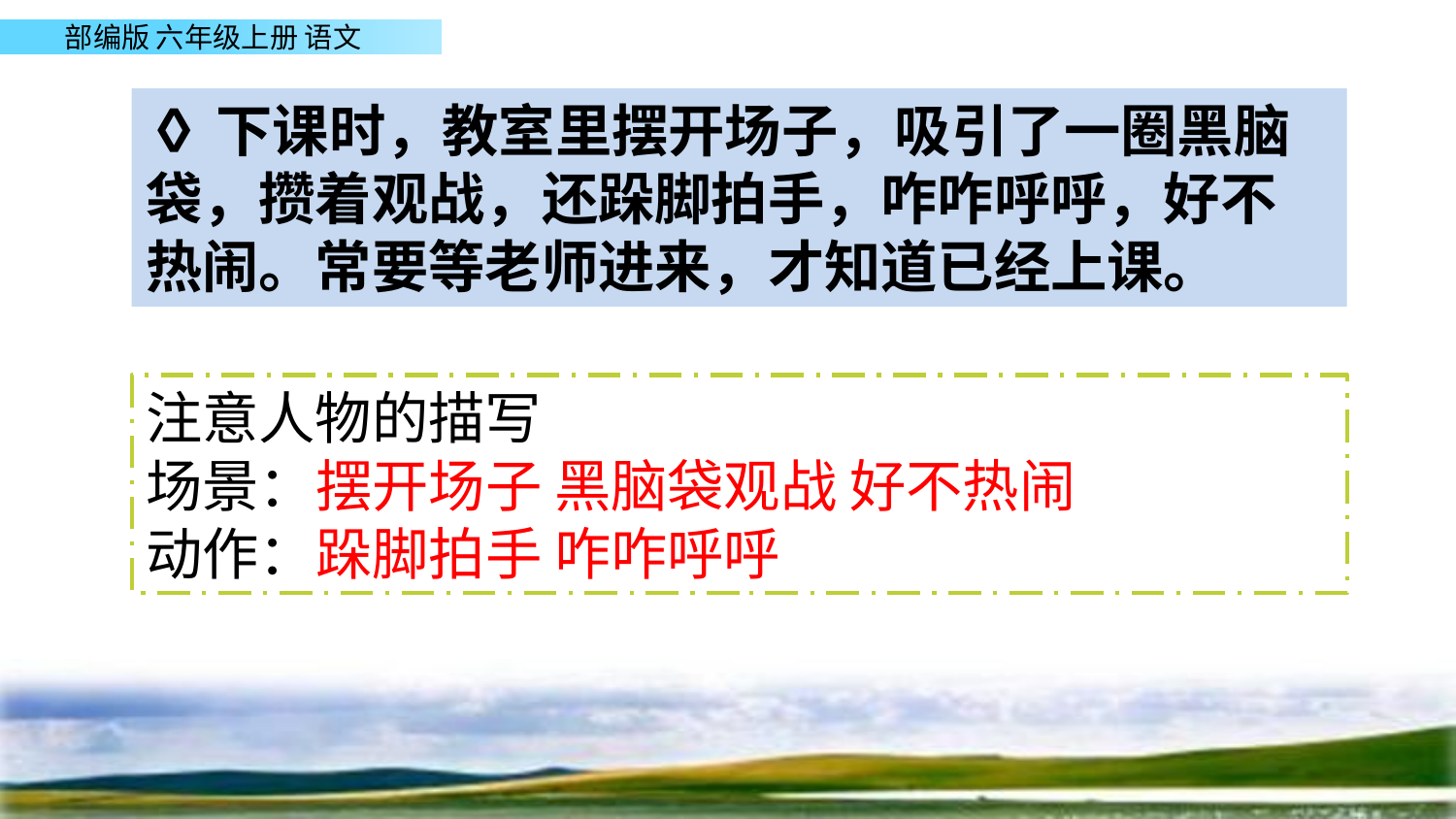

◊下课时，教室里摆开场子，吸引了一圈黑脑袋，攒着观战，还跺脚拍手，咋咋呼呼，好不热闹。常要等老师进来，才知道已经上课。
注意人物的描写
场景：摆开场子 黑脑袋观战 好不热闹
动作：跺脚拍手 咋咋呼呼